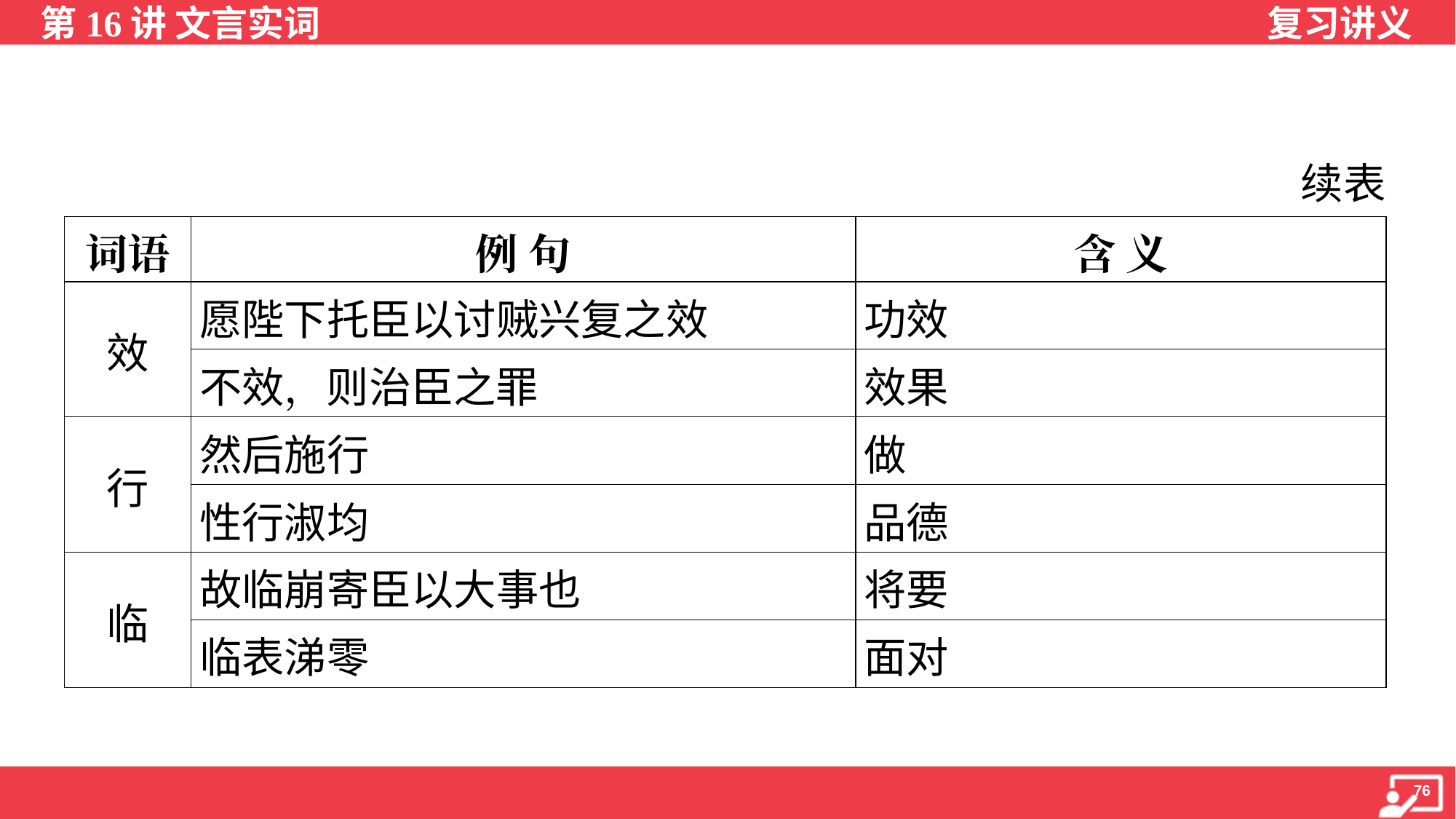

续表
| 词语 | 例 句 | 含 义 |
| --- | --- | --- |
| 效 | 愿陛下托臣以讨贼兴复之效 | 功效 |
|  | 不效，则治臣之罪 | 效果 |
| 行 | 然后施行 | 做 |
|  | 性行淑均 | 品德 |
| 临 | 故临崩寄臣以大事也 | 将要 |
|  | 临表涕零 | 面对 |